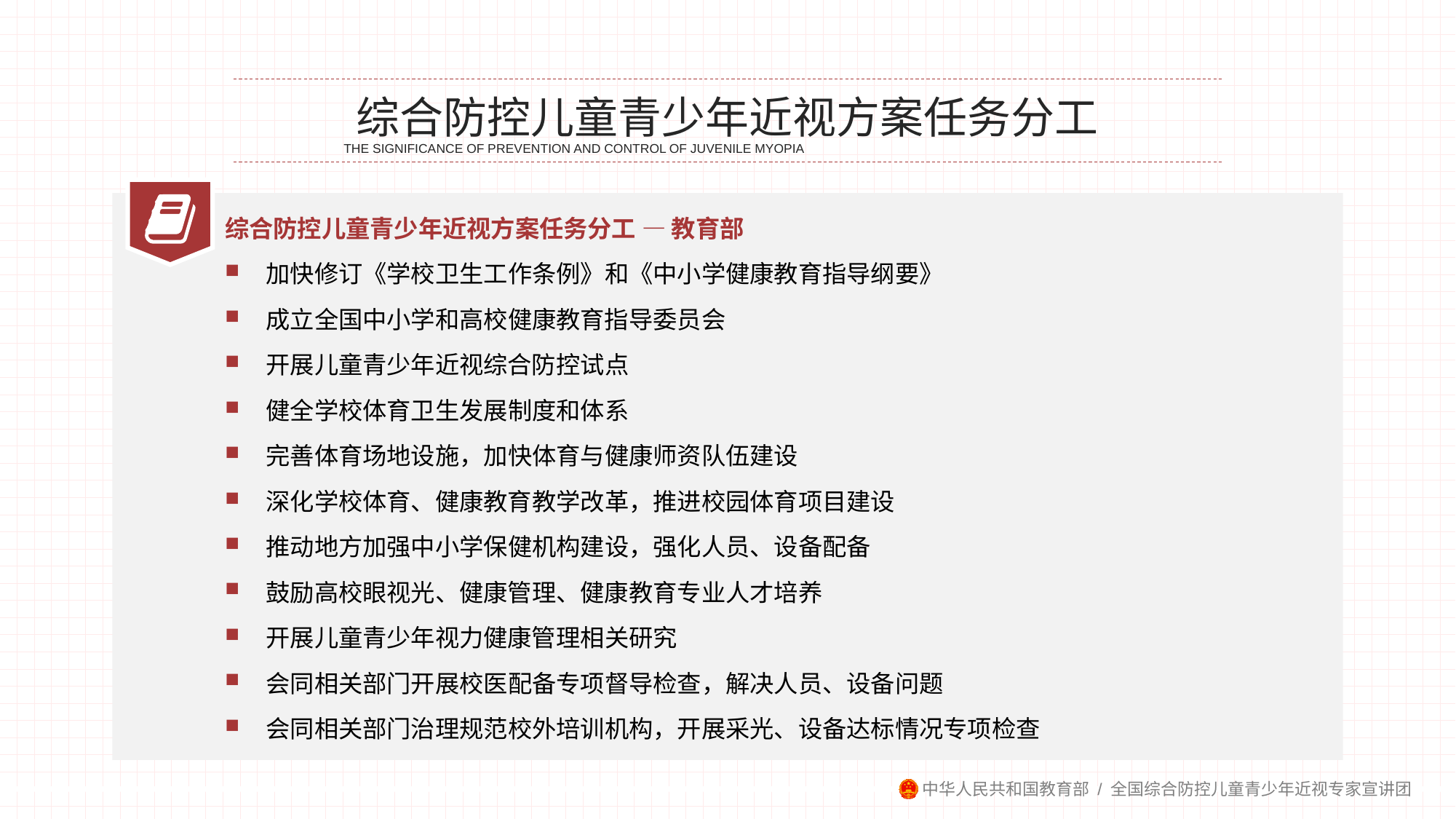

综合防控儿童青少年近视方案任务分工
THE SIGNIFICANCE OF PREVENTION AND CONTROL OF JUVENILE MYOPIA

综合防控儿童青少年近视方案任务分工 — 教育部
加快修订《学校卫生工作条例》和《中小学健康教育指导纲要》
成立全国中小学和高校健康教育指导委员会
开展儿童青少年近视综合防控试点
健全学校体育卫生发展制度和体系
完善体育场地设施，加快体育与健康师资队伍建设
深化学校体育、健康教育教学改革，推进校园体育项目建设
推动地方加强中小学保健机构建设，强化人员、设备配备
鼓励高校眼视光、健康管理、健康教育专业人才培养
开展儿童青少年视力健康管理相关研究
会同相关部门开展校医配备专项督导检查，解决人员、设备问题
会同相关部门治理规范校外培训机构，开展采光、设备达标情况专项检查